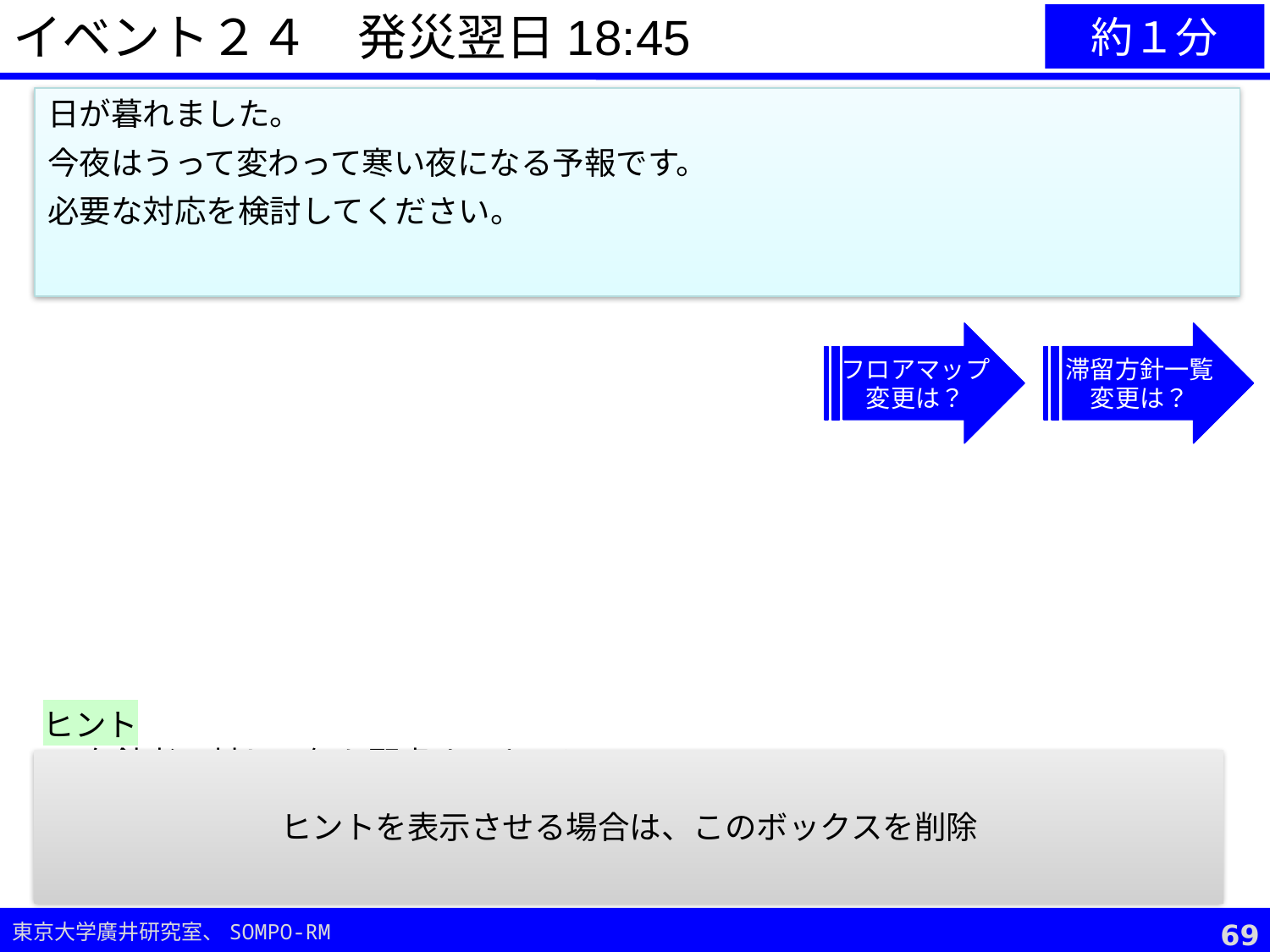

イベント２４　発災翌日18:45
約１分
日が暮れました。
今夜はうって変わって寒い夜になる予報です。
必要な対応を検討してください。
フロアマップ
変更は？
滞留方針一覧
変更は？
ヒント
在館者に対し、何か配慮すべきことは？
館内に残っている人で、特に配慮を要する人は？
ヒントを表示させる場合は、このボックスを削除
69